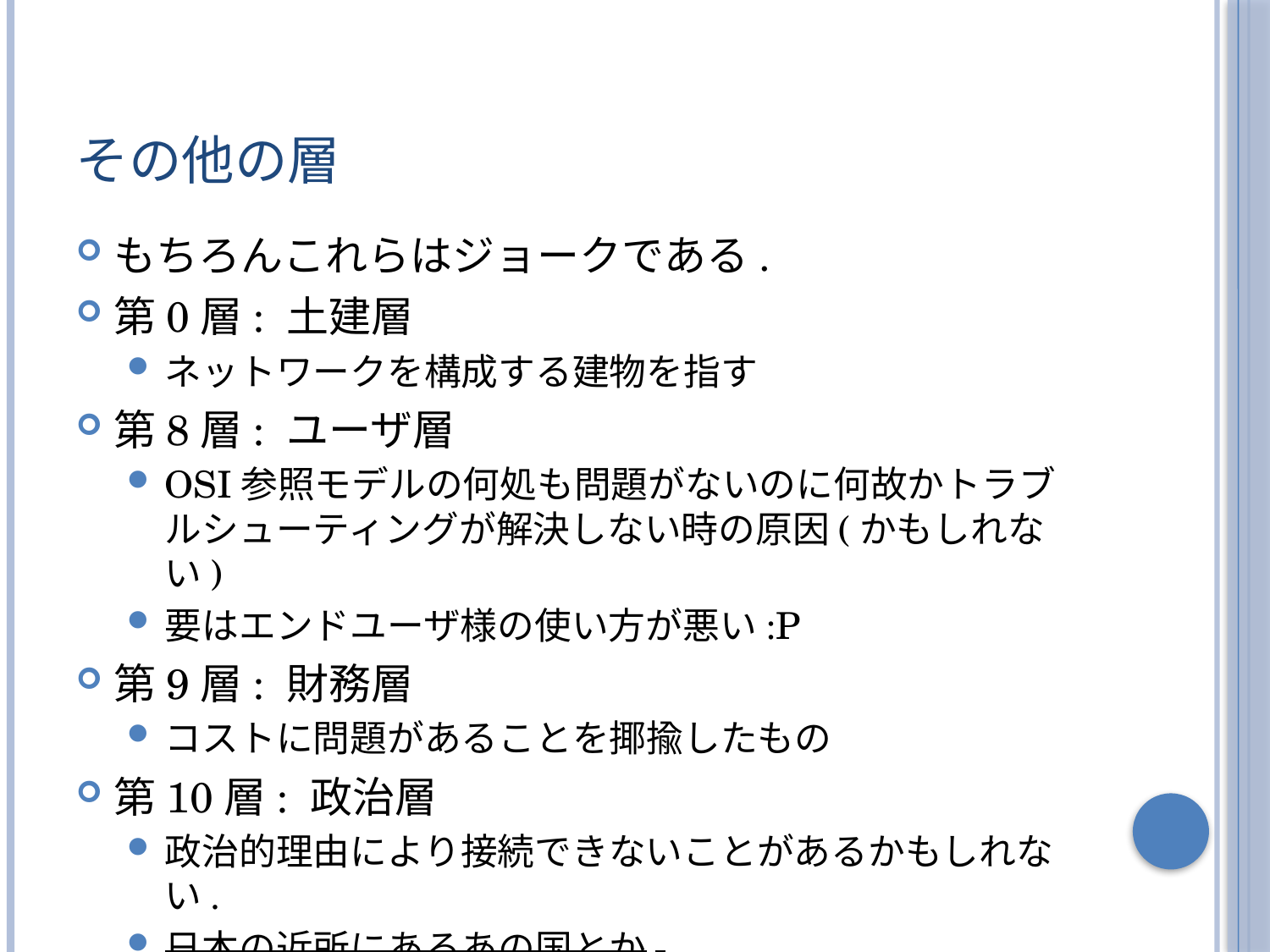

# その他の層
もちろんこれらはジョークである.
第0層: 土建層
ネットワークを構成する建物を指す
第8層: ユーザ層
OSI参照モデルの何処も問題がないのに何故かトラブルシューティングが解決しない時の原因(かもしれない)
要はエンドユーザ様の使い方が悪い:P
第9層: 財務層
コストに問題があることを揶揄したもの
第10層: 政治層
政治的理由により接続できないことがあるかもしれない.
日本の近所にあるあの国とか.